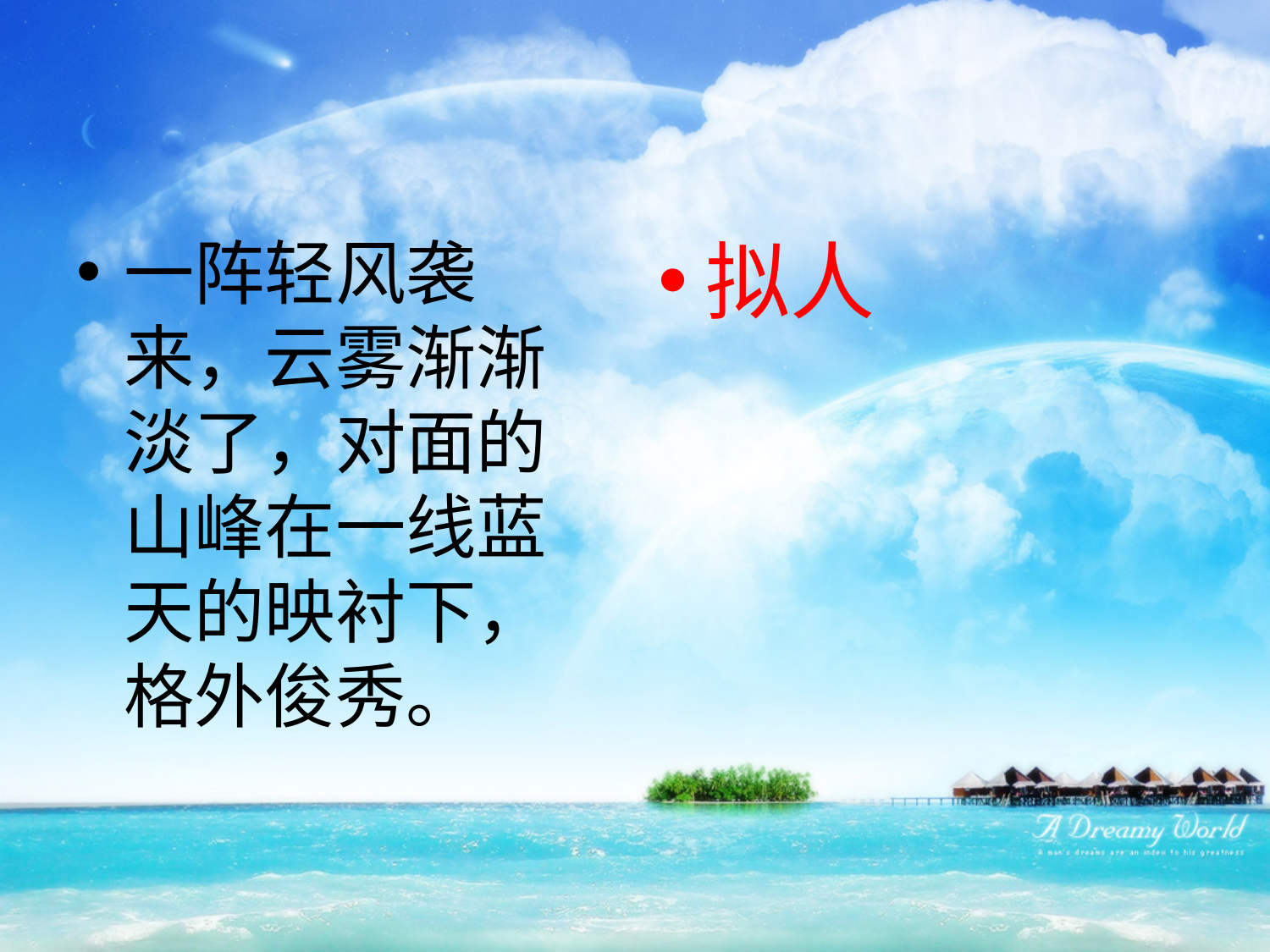

#
一阵轻风袭来，云雾渐渐淡了，对面的山峰在一线蓝天的映衬下，格外俊秀。
拟人